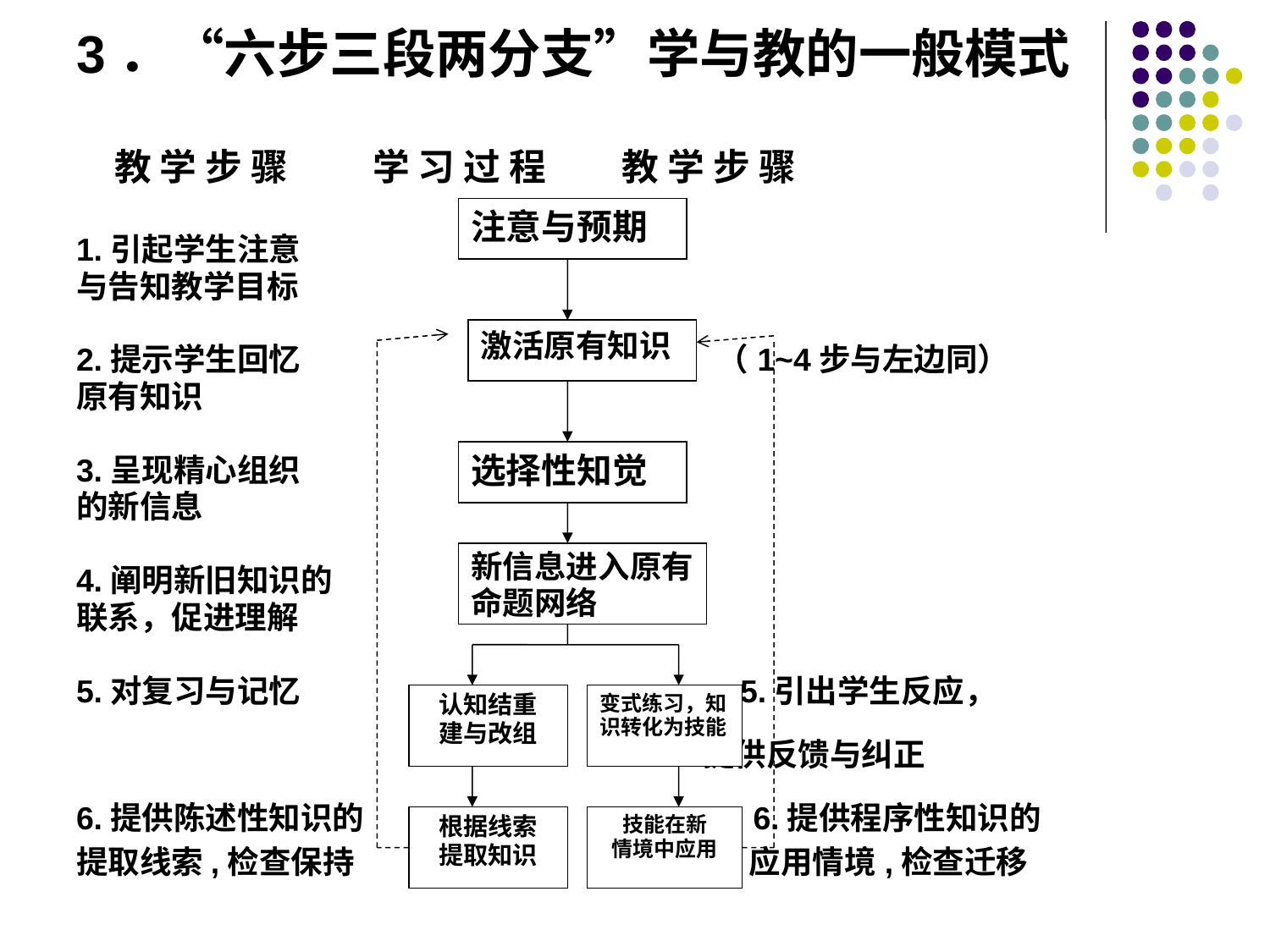

3．“六步三段两分支”学与教的一般模式

    教 学 步 骤          学 习 过 程         教 学 步 骤

1.引起学生注意
与告知教学目标

2.提示学生回忆                                                          （1~4步与左边同）
原有知识

3.呈现精心组织
的新信息

4.阐明新旧知识的
联系，促进理解

5.对复习与记忆                                                            5.引出学生反应，
                                                                                      提供反馈与纠正
6.提供陈述性知识的                                                     6.提供程序性知识的
提取线索,检查保持                                                       应用情境,检查迁移
注意与预期

激活原有知识

选择性知觉

新信息进入原有命题网络

认知结重
建与改组
变式练习，知识转化为技能

根据线索
提取知识
技能在新
情境中应用